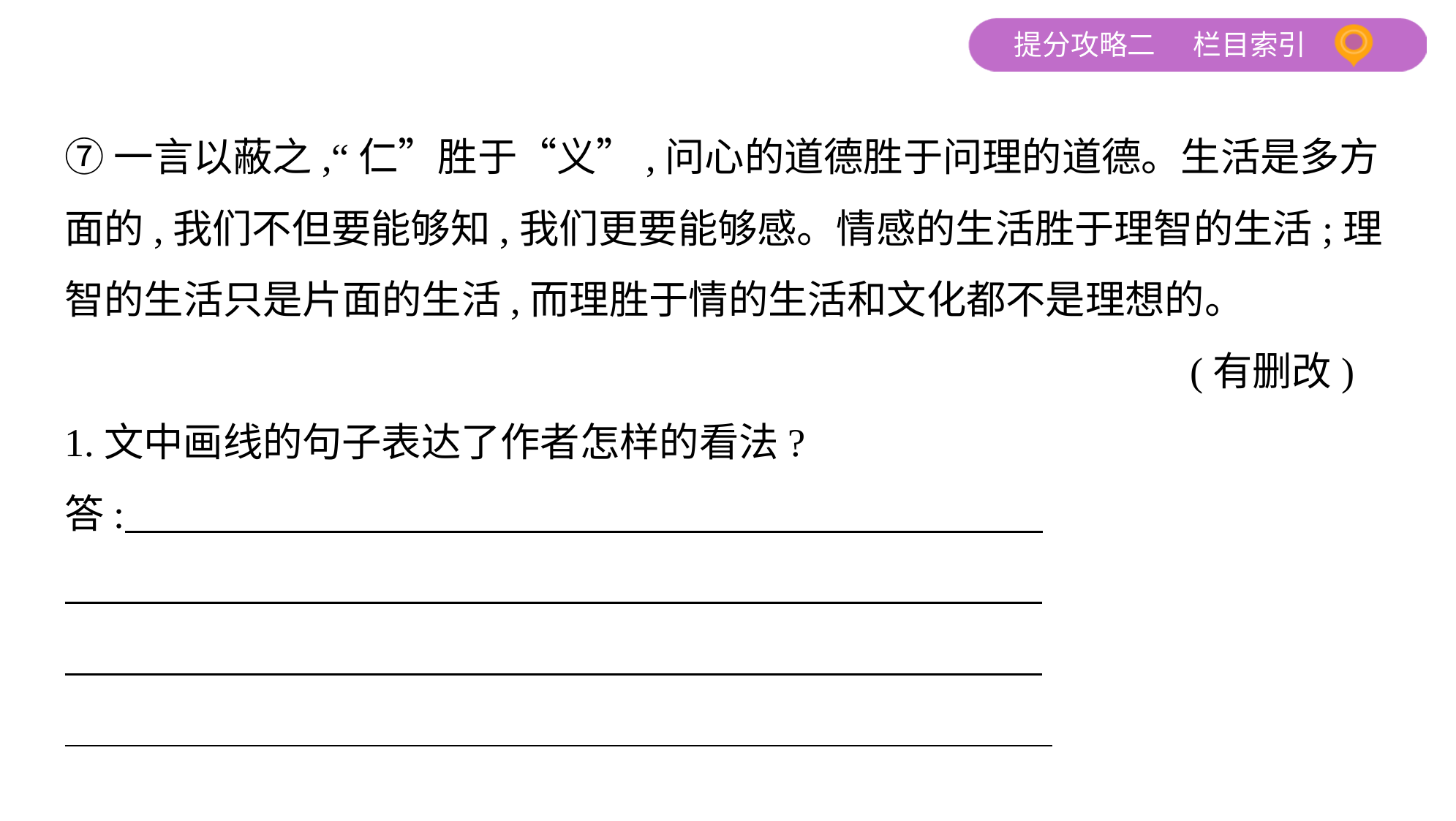

⑦一言以蔽之,“仁”胜于“义”,问心的道德胜于问理的道德。生活是多方
面的,我们不但要能够知,我们更要能够感。情感的生活胜于理智的生活;理
智的生活只是片面的生活,而理胜于情的生活和文化都不是理想的。
                                                                                                                  (有删改)
1.文中画线的句子表达了作者怎样的看法?
答: